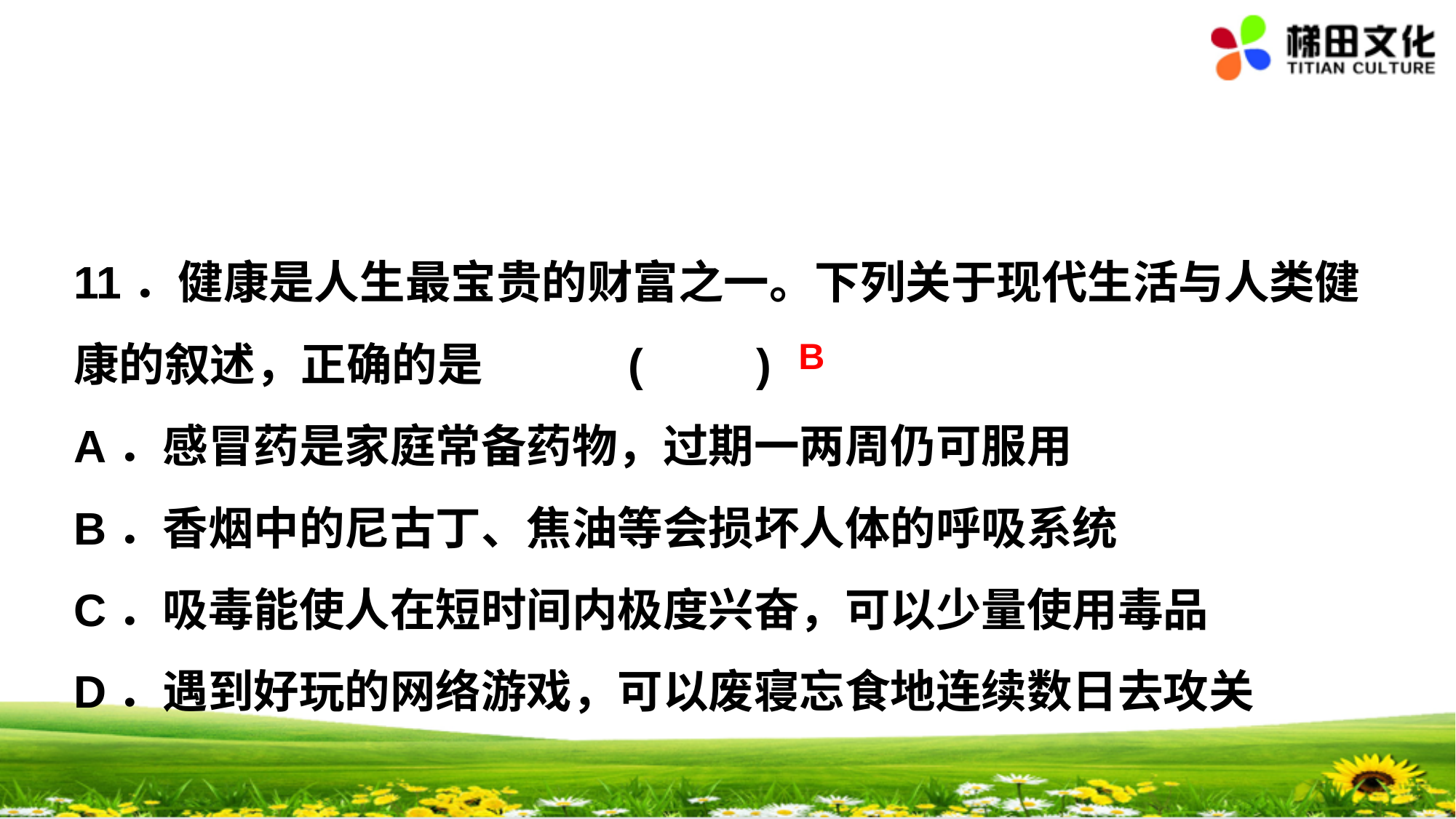

11．健康是人生最宝贵的财富之一。下列关于现代生活与人类健康的叙述，正确的是             (　　)
A．感冒药是家庭常备药物，过期一两周仍可服用
B．香烟中的尼古丁、焦油等会损坏人体的呼吸系统
C．吸毒能使人在短时间内极度兴奋，可以少量使用毒品
D．遇到好玩的网络游戏，可以废寝忘食地连续数日去攻关
B